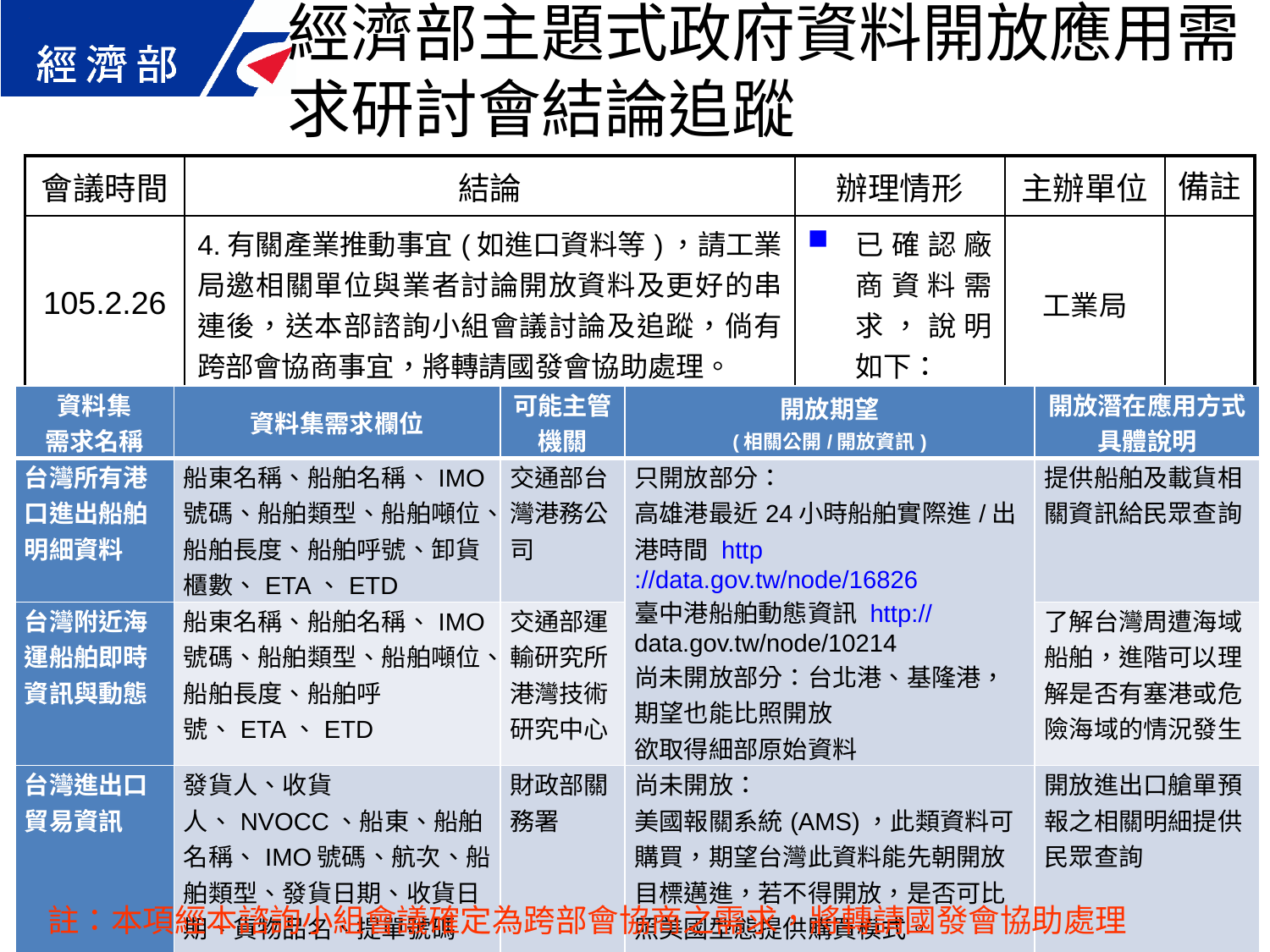

經濟部主題式政府資料開放應用需求研討會結論追蹤
| 會議時間 | 結論 | 辦理情形 | 主辦單位 | 備註 |
| --- | --- | --- | --- | --- |
| 105.2.26 | 4.有關產業推動事宜(如進口資料等)，請工業局邀相關單位與業者討論開放資料及更好的串連後，送本部諮詢小組會議討論及追蹤，倘有跨部會協商事宜，將轉請國發會協助處理。 | 已確認廠商資料需求，說明如下： | 工業局 |  |
| 資料集 需求名稱 | 資料集需求欄位 | 可能主管機關 | 開放期望 (相關公開/開放資訊) | 開放潛在應用方式具體說明 |
| --- | --- | --- | --- | --- |
| 台灣所有港口進出船舶明細資料 | 船東名稱、船舶名稱、IMO號碼、船舶類型、船舶噸位、船舶長度、船舶呼號、卸貨櫃數、ETA、ETD | 交通部台灣港務公司 | 只開放部分： 高雄港最近24小時船舶實際進/出港時間 http://data.gov.tw/node/16826 臺中港船舶動態資訊 http://data.gov.tw/node/10214  尚未開放部分：台北港、基隆港，期望也能比照開放 欲取得細部原始資料 | 提供船舶及載貨相關資訊給民眾查詢 |
| 台灣附近海運船舶即時資訊與動態 | 船東名稱、船舶名稱、IMO號碼、船舶類型、船舶噸位、船舶長度、船舶呼號、ETA、ETD | 交通部運輸研究所港灣技術研究中心 |  | 了解台灣周遭海域船舶，進階可以理解是否有塞港或危險海域的情況發生 |
| 台灣進出口貿易資訊 | 發貨人、收貨人、NVOCC、船東、船舶名稱、IMO號碼、航次、船舶類型、發貨日期、收貨日期、貨物品名、提單號碼 | 財政部關務署 | 尚未開放： 美國報關系統(AMS)，此類資料可購買，期望台灣此資料能先朝開放目標邁進，若不得開放，是否可比照美國型態提供購買模式。 欲取得細部原始資料 | 開放進出口艙單預報之相關明細提供民眾查詢 |
註：本項經本諮詢小組會議確定為跨部會協商之需求，將轉請國發會協助處理
43